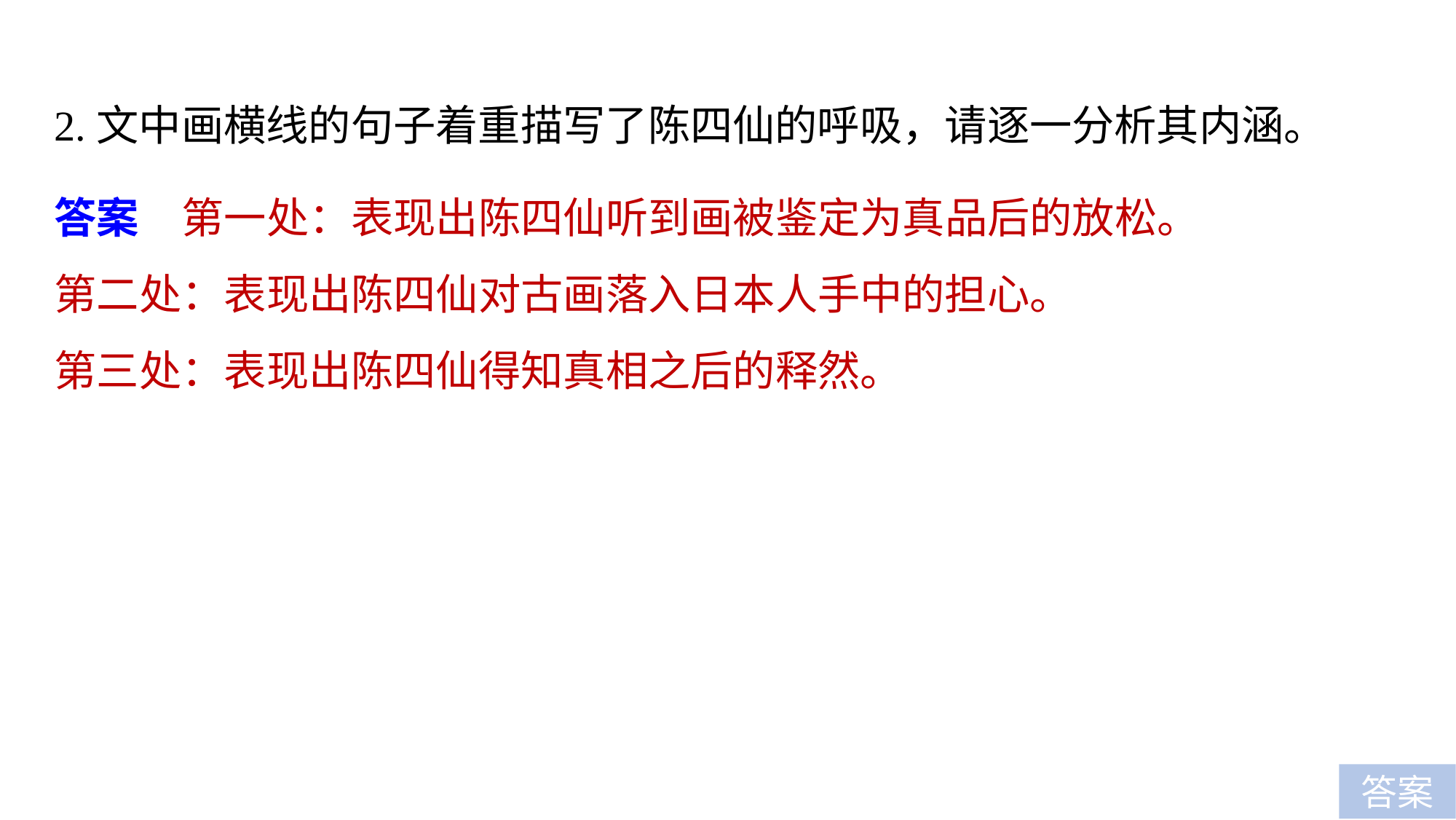

2.文中画横线的句子着重描写了陈四仙的呼吸，请逐一分析其内涵。
答案　第一处：表现出陈四仙听到画被鉴定为真品后的放松。
第二处：表现出陈四仙对古画落入日本人手中的担心。
第三处：表现出陈四仙得知真相之后的释然。
答案